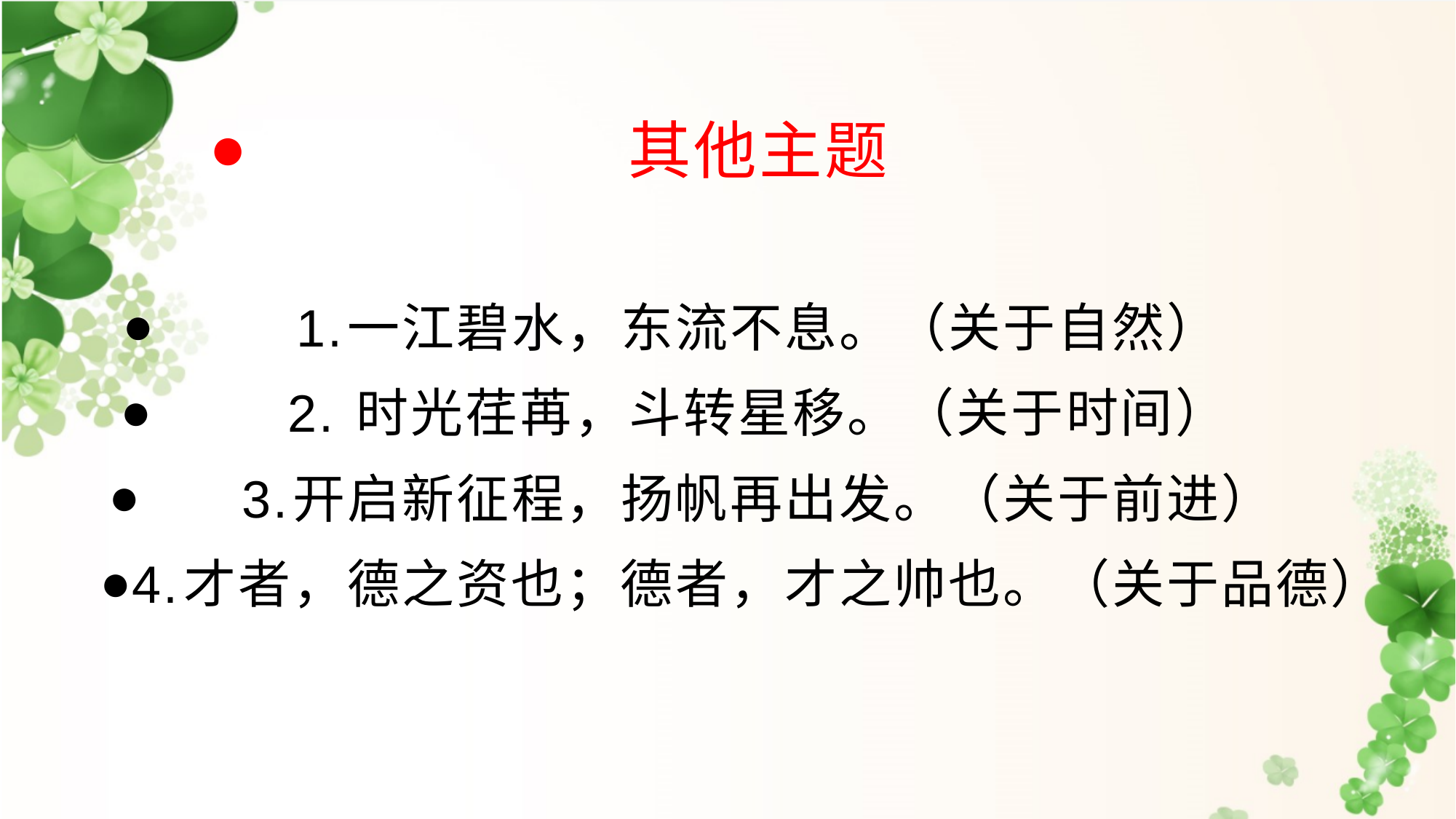

其他主题

1.一江碧水，东流不息。（关于自然）
2. 时光荏苒，斗转星移。（关于时间）
3.开启新征程，扬帆再出发。（关于前进）
4.才者，德之资也；德者，才之帅也。（关于品德）